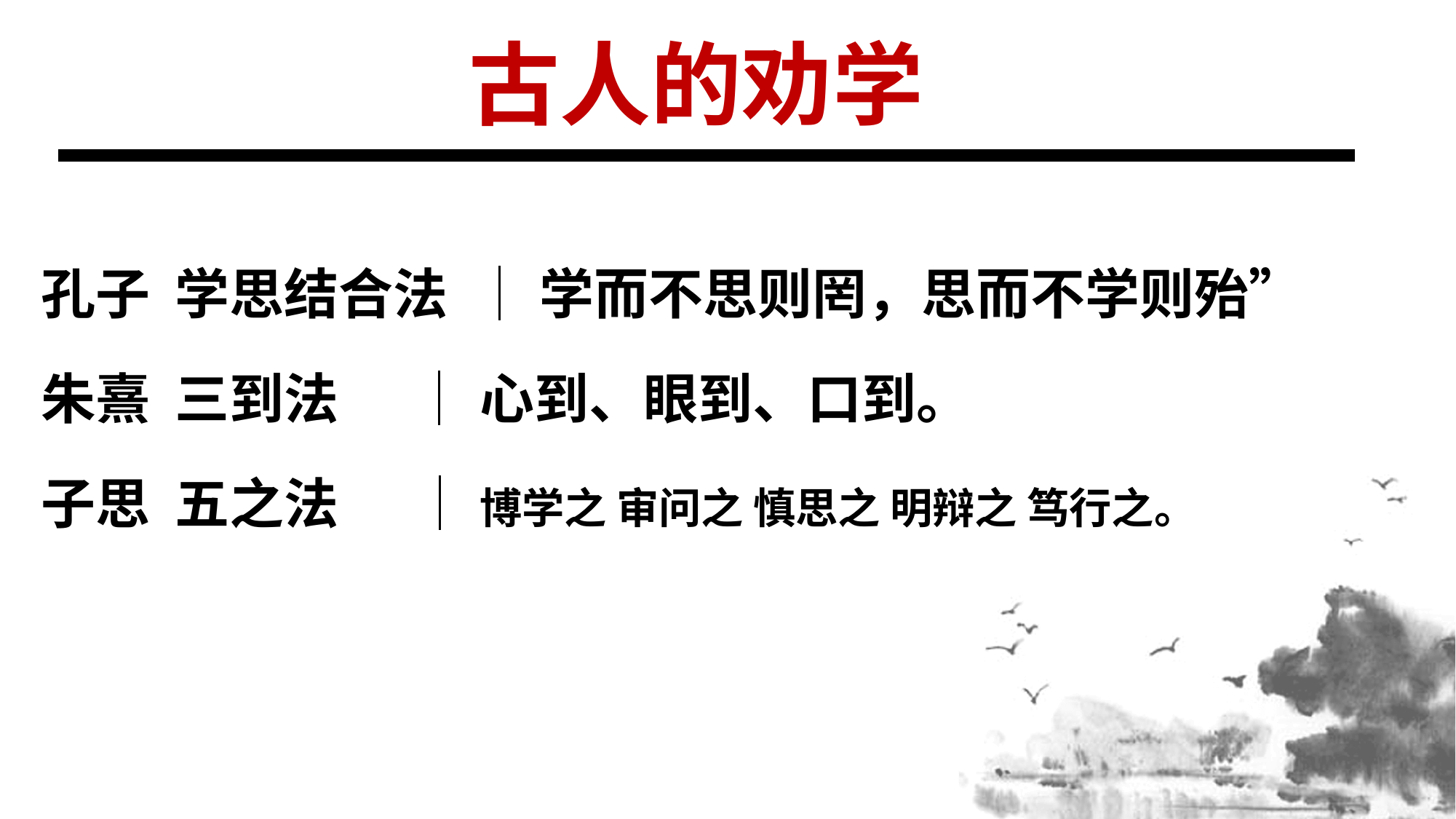

古人的劝学
孔子  学思结合法  │ 学而不思则罔，思而不学则殆”
朱熹  三到法      │ 心到、眼到、口到。
子思  五之法      │ 博学之 审问之 慎思之 明辩之 笃行之。